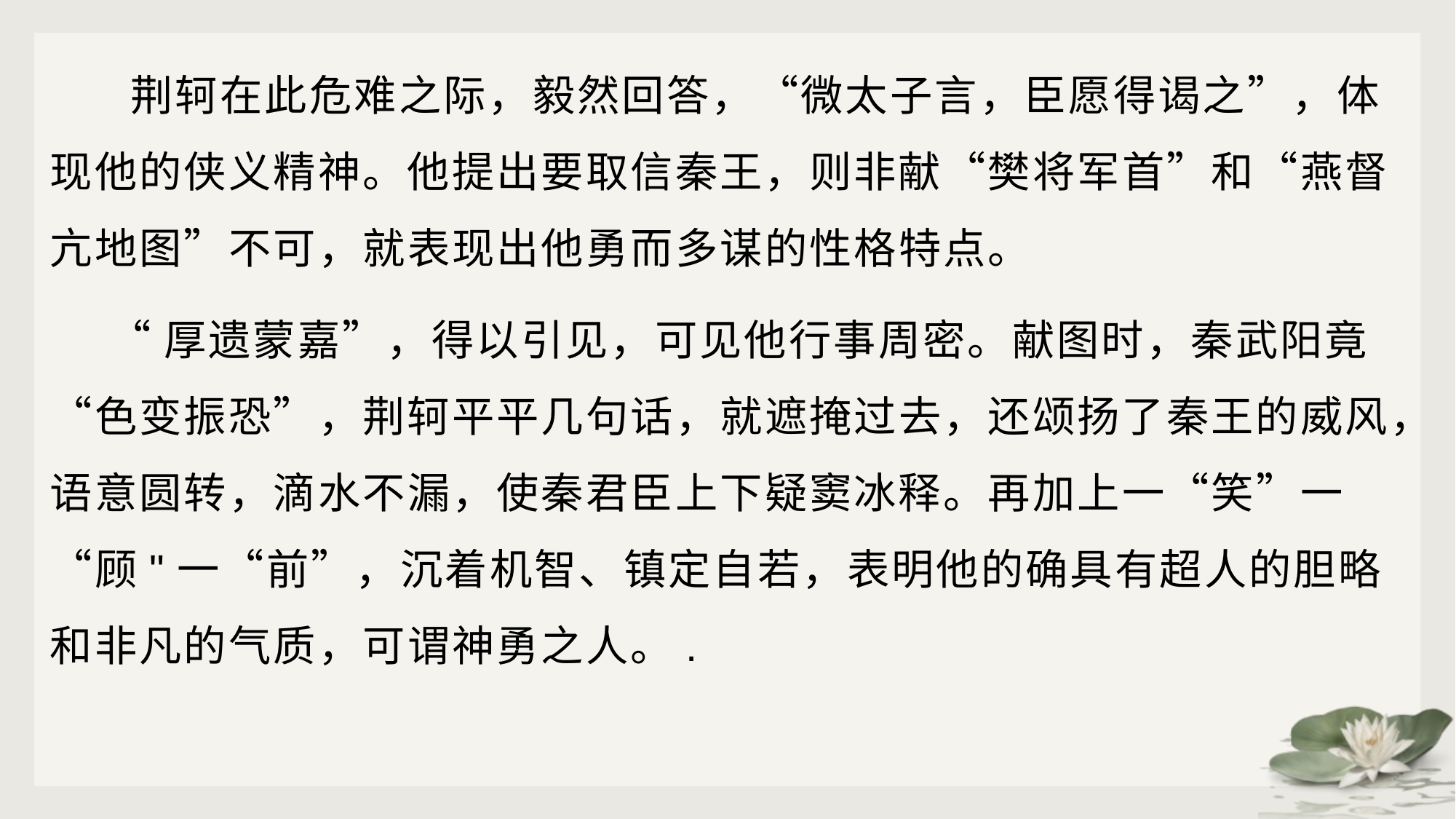

荆轲在此危难之际，毅然回答，“微太子言，臣愿得谒之”，体现他的侠义精神。他提出要取信秦王，则非献“樊将军首”和“燕督亢地图”不可，就表现出他勇而多谋的性格特点。
     “厚遗蒙嘉”，得以引见，可见他行事周密。献图时，秦武阳竟“色变振恐”，荆轲平平几句话，就遮掩过去，还颂扬了秦王的威风，语意圆转，滴水不漏，使秦君臣上下疑窦冰释。再加上一“笑”一“顾"一“前”，沉着机智、镇定自若，表明他的确具有超人的胆略和非凡的气质，可谓神勇之人。.